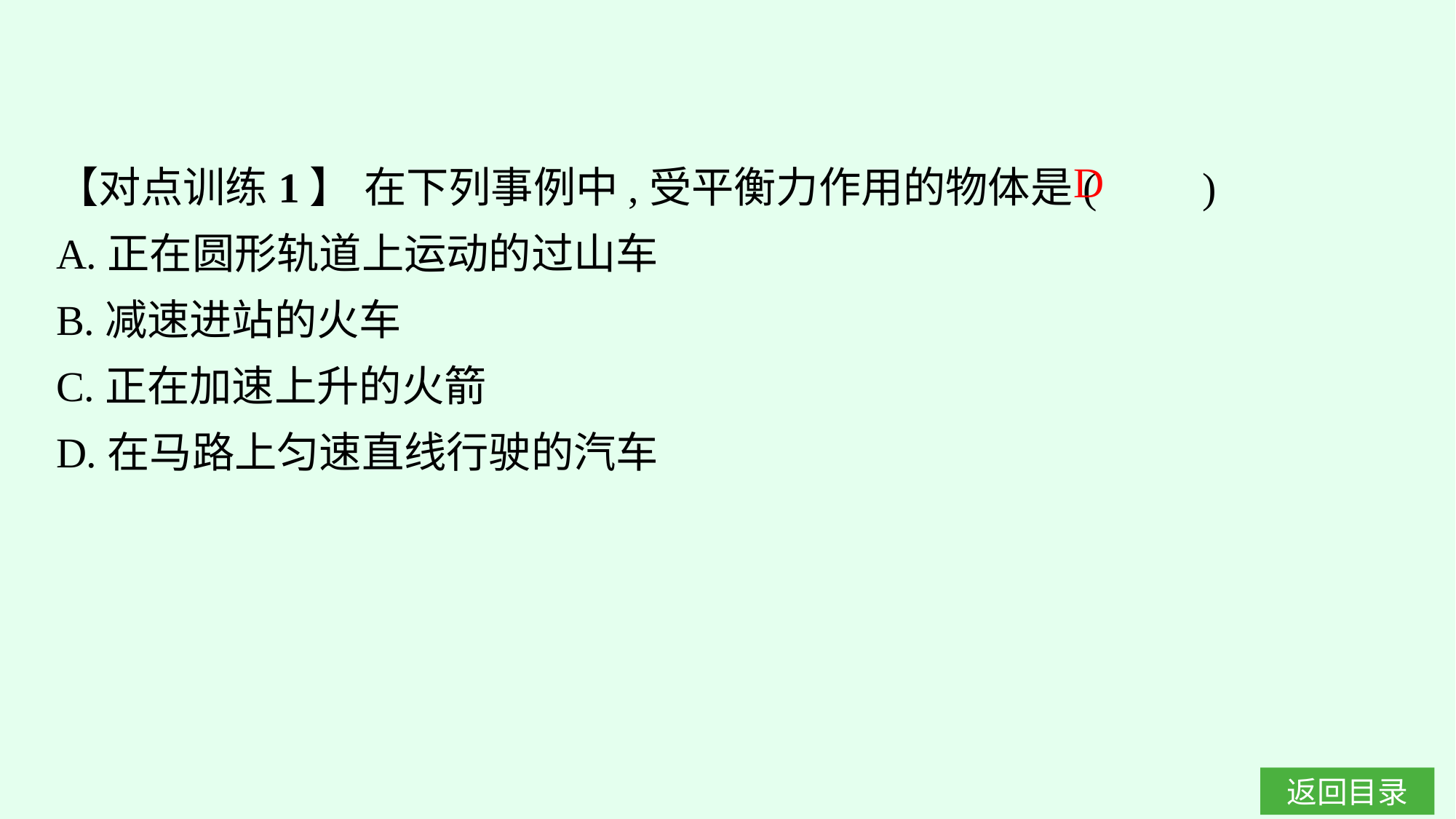

【对点训练1】 在下列事例中,受平衡力作用的物体是(　　)
A.正在圆形轨道上运动的过山车
B.减速进站的火车
C.正在加速上升的火箭
D.在马路上匀速直线行驶的汽车
D